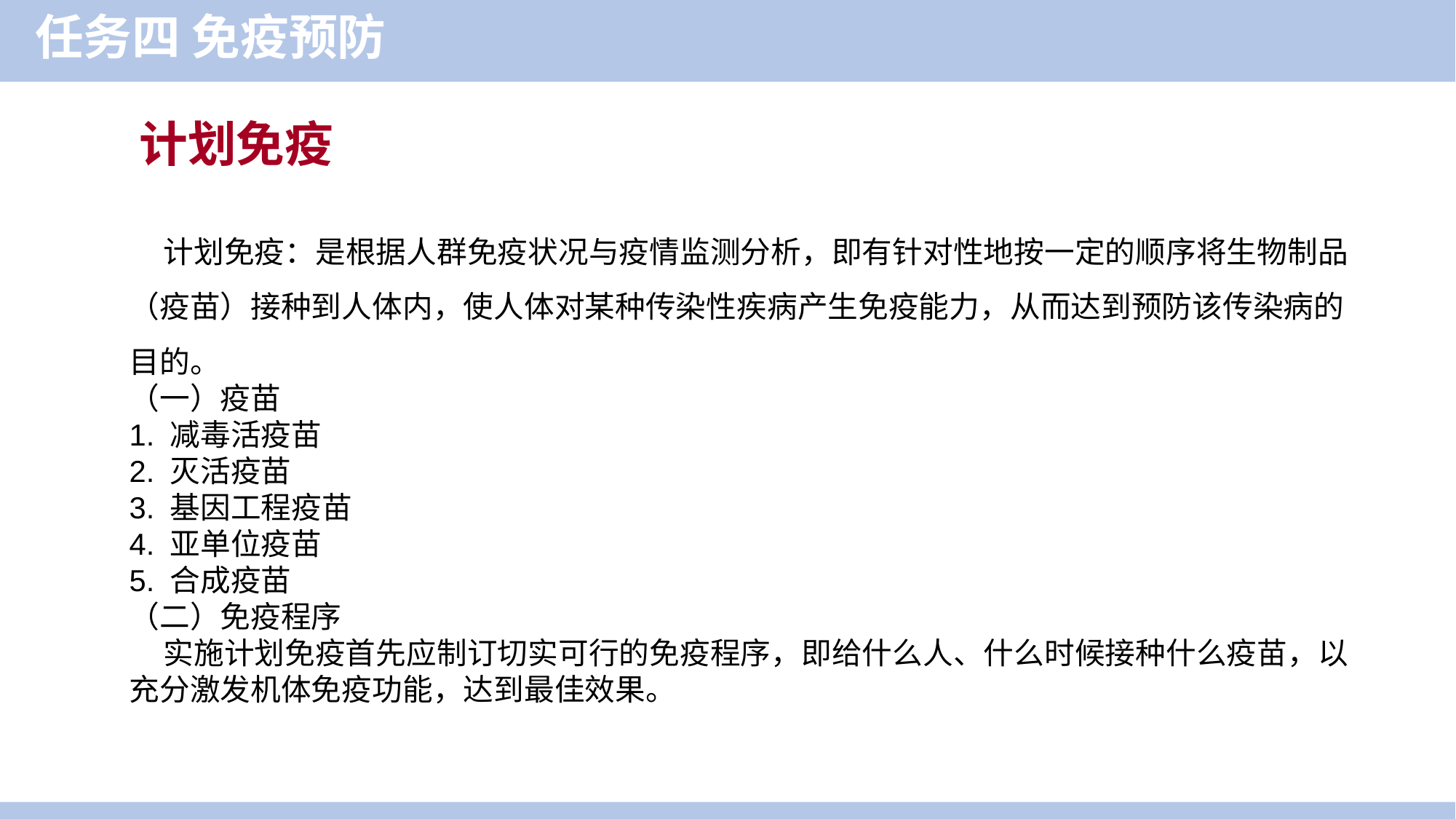

任务四 免疫预防
计划免疫
    计划免疫：是根据人群免疫状况与疫情监测分析，即有针对性地按一定的顺序将生物制品（疫苗）接种到人体内，使人体对某种传染性疾病产生免疫能力，从而达到预防该传染病的目的。
（一）疫苗
1. 减毒活疫苗
2. 灭活疫苗
3. 基因工程疫苗
4. 亚单位疫苗
5. 合成疫苗
（二）免疫程序
    实施计划免疫首先应制订切实可行的免疫程序，即给什么人、什么时候接种什么疫苗，以充分激发机体免疫功能，达到最佳效果。